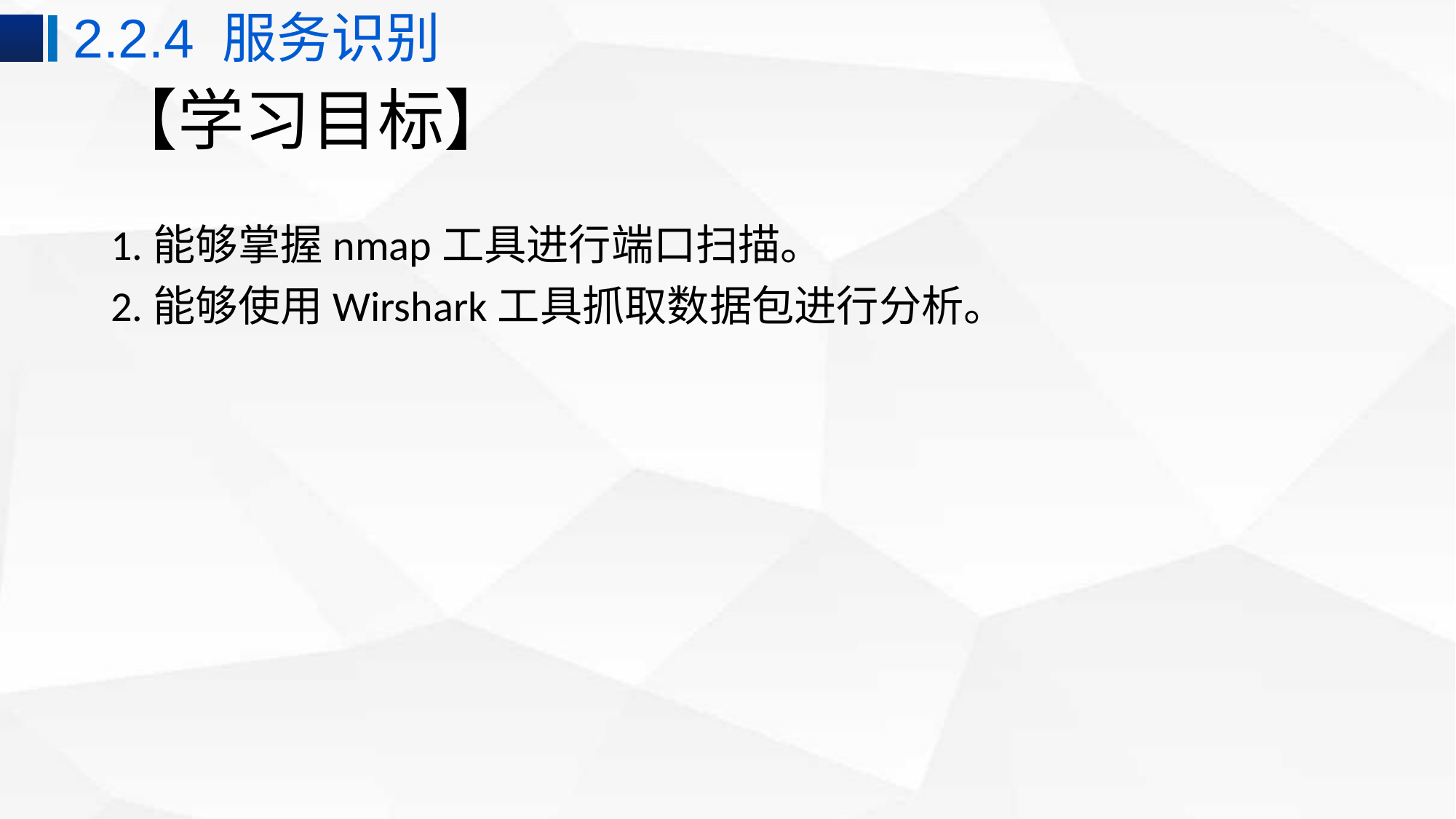

2.2.4 服务识别

# 【学习目标】
1.能够掌握nmap工具进行端口扫描。
2.能够使用Wirshark工具抓取数据包进行分析。